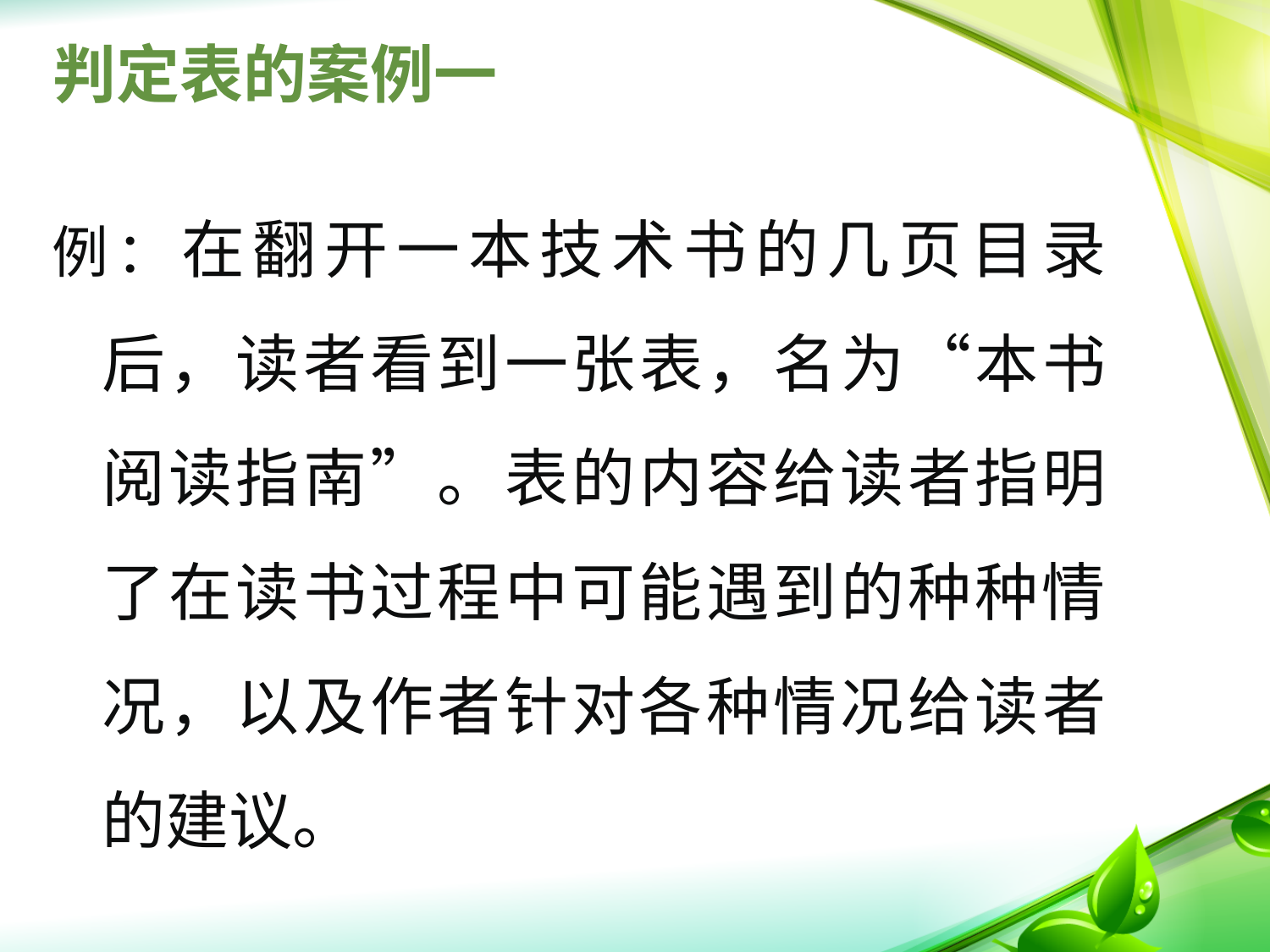

# 判定表的案例一
例：在翻开一本技术书的几页目录后，读者看到一张表，名为“本书阅读指南”。表的内容给读者指明了在读书过程中可能遇到的种种情况，以及作者针对各种情况给读者的建议。